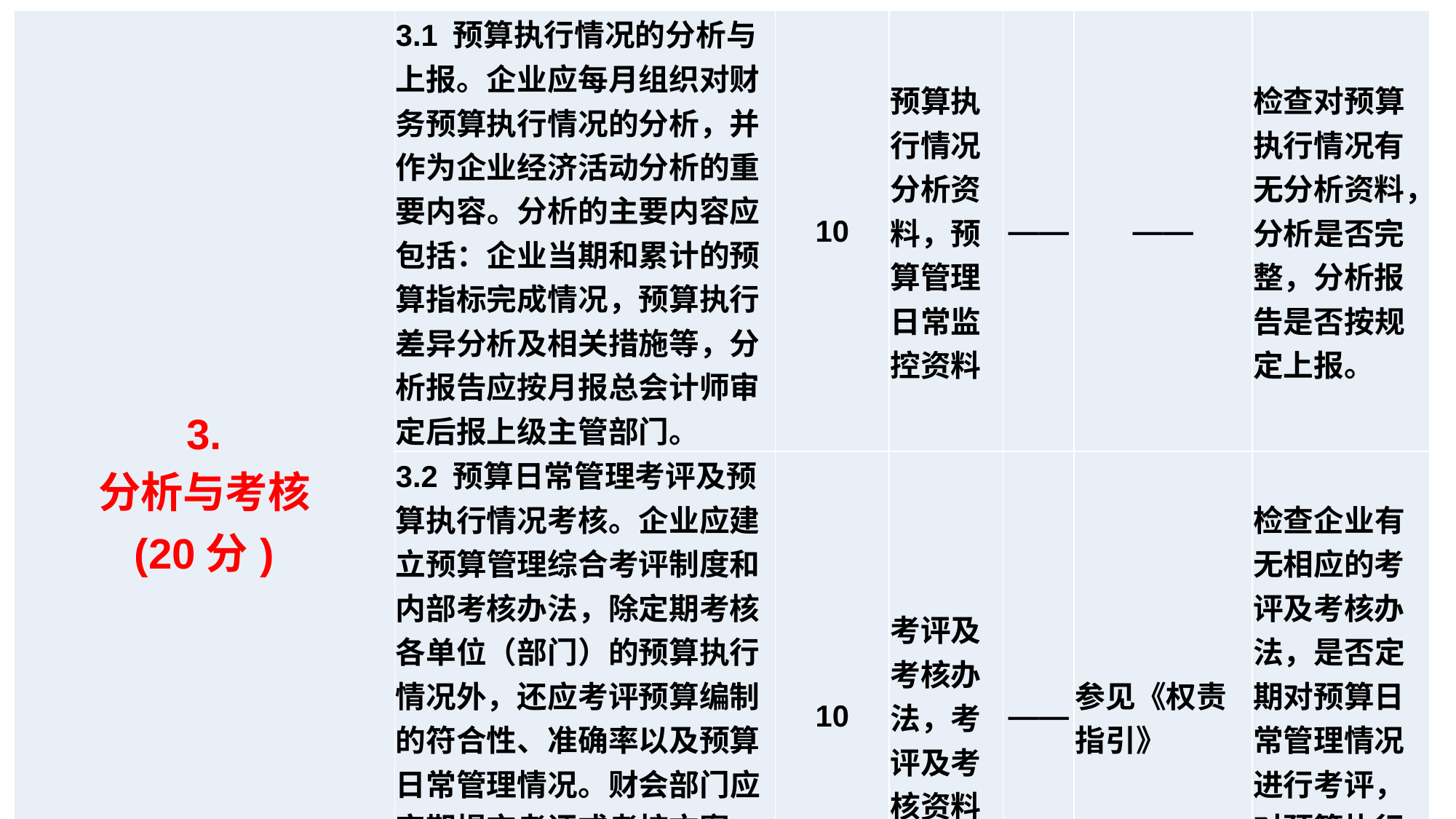

| 3. 分析与考核 (20分) | 3.1 预算执行情况的分析与上报。企业应每月组织对财务预算执行情况的分析，并作为企业经济活动分析的重要内容。分析的主要内容应包括：企业当期和累计的预算指标完成情况，预算执行差异分析及相关措施等，分析报告应按月报总会计师审定后报上级主管部门。 | 10 | 预算执行情况分析资料，预算管理日常监控资料 | —— | —— | 检查对预算执行情况有无分析资料，分析是否完整，分析报告是否按规定上报。 |
| --- | --- | --- | --- | --- | --- | --- |
|  | 3.2 预算日常管理考评及预算执行情况考核。企业应建立预算管理综合考评制度和内部考核办法，除定期考核各单位（部门）的预算执行情况外，还应考评预算编制的符合性、准确率以及预算日常管理情况。财会部门应定期提交考评或考核方案，报经相关领导按《权责指引》审定后，对相关情况进行考评或考核。 | 10 | 考评及考核办法，考评及考核资料 | —— | 参见《权责指引》 | 检查企业有无相应的考评及考核办法，是否定期对预算日常管理情况进行考评，对预算执行情况进行考核。 |